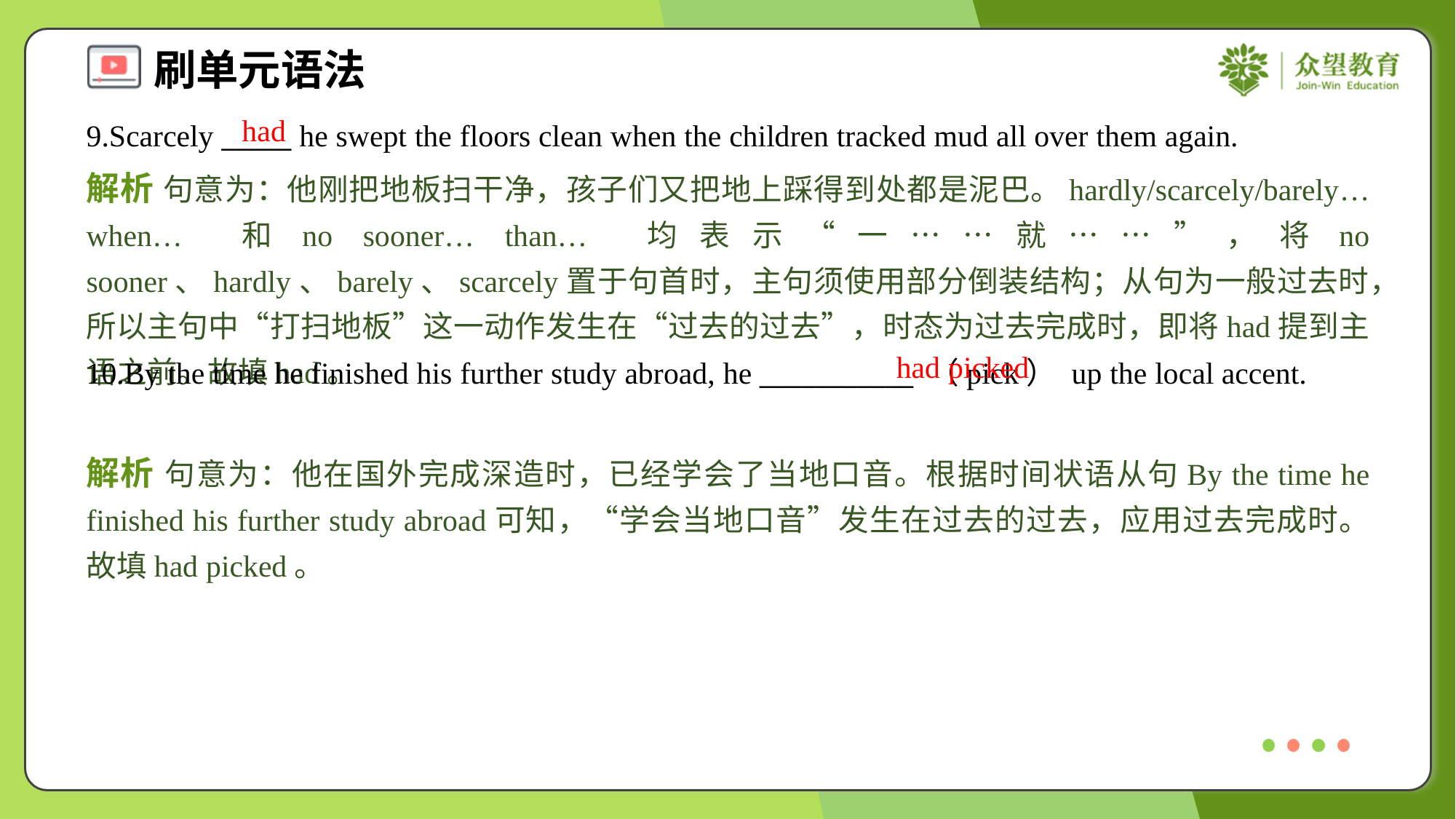

had
9.Scarcely _____ he swept the floors clean when the children tracked mud all over them again.
解析 句意为：他刚把地板扫干净，孩子们又把地上踩得到处都是泥巴。hardly/scarcely/barely… when… 和no sooner… than… 均表示“一……就……”，将no sooner、hardly、barely、scarcely置于句首时，主句须使用部分倒装结构；从句为一般过去时，所以主句中“打扫地板”这一动作发生在“过去的过去”，时态为过去完成时，即将had提到主语之前。故填had。
had picked
10.By the time he finished his further study abroad, he ___________ （pick） up the local accent.
解析 句意为：他在国外完成深造时，已经学会了当地口音。根据时间状语从句By the time he finished his further study abroad可知，“学会当地口音”发生在过去的过去，应用过去完成时。故填had picked。